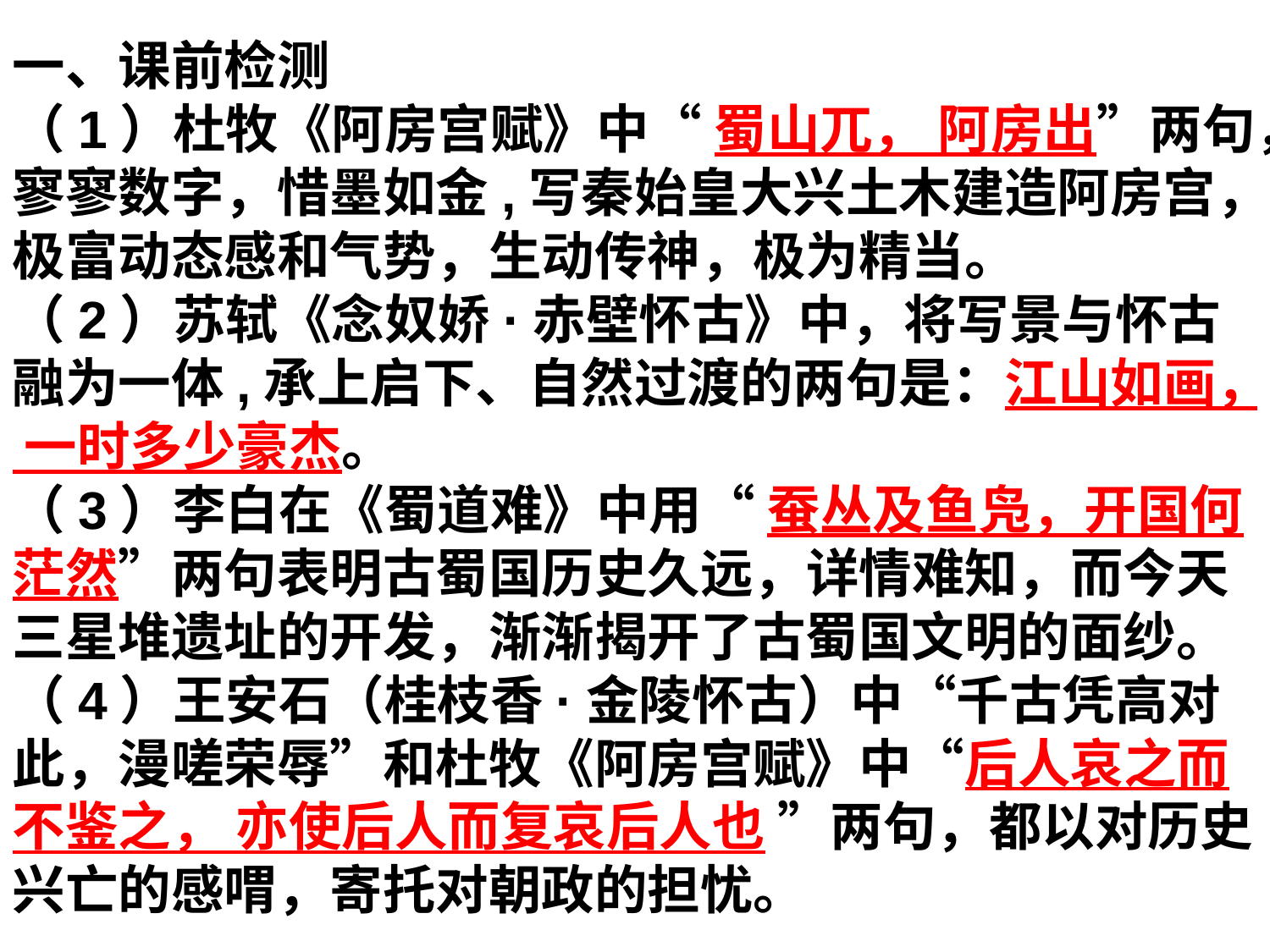

一、课前检测
（1）杜牧《阿房宫赋》中“ 蜀山兀， 阿房出”两句，寥寥数字，惜墨如金,写秦始皇大兴土木建造阿房宫，极富动态感和气势，生动传神，极为精当。
（2）苏轼《念奴娇·赤壁怀古》中，将写景与怀古融为一体,承上启下、自然过渡的两句是：江山如画， 一时多少豪杰。
（3）李白在《蜀道难》中用“ 蚕丛及鱼凫，开国何茫然”两句表明古蜀国历史久远，详情难知，而今天三星堆遗址的开发，渐渐揭开了古蜀国文明的面纱。
（4）王安石（桂枝香·金陵怀古）中“千古凭高对此，漫嗟荣辱”和杜牧《阿房宫赋》中“后人哀之而不鉴之， 亦使后人而复哀后人也 ”两句，都以对历史兴亡的感喟，寄托对朝政的担忧。